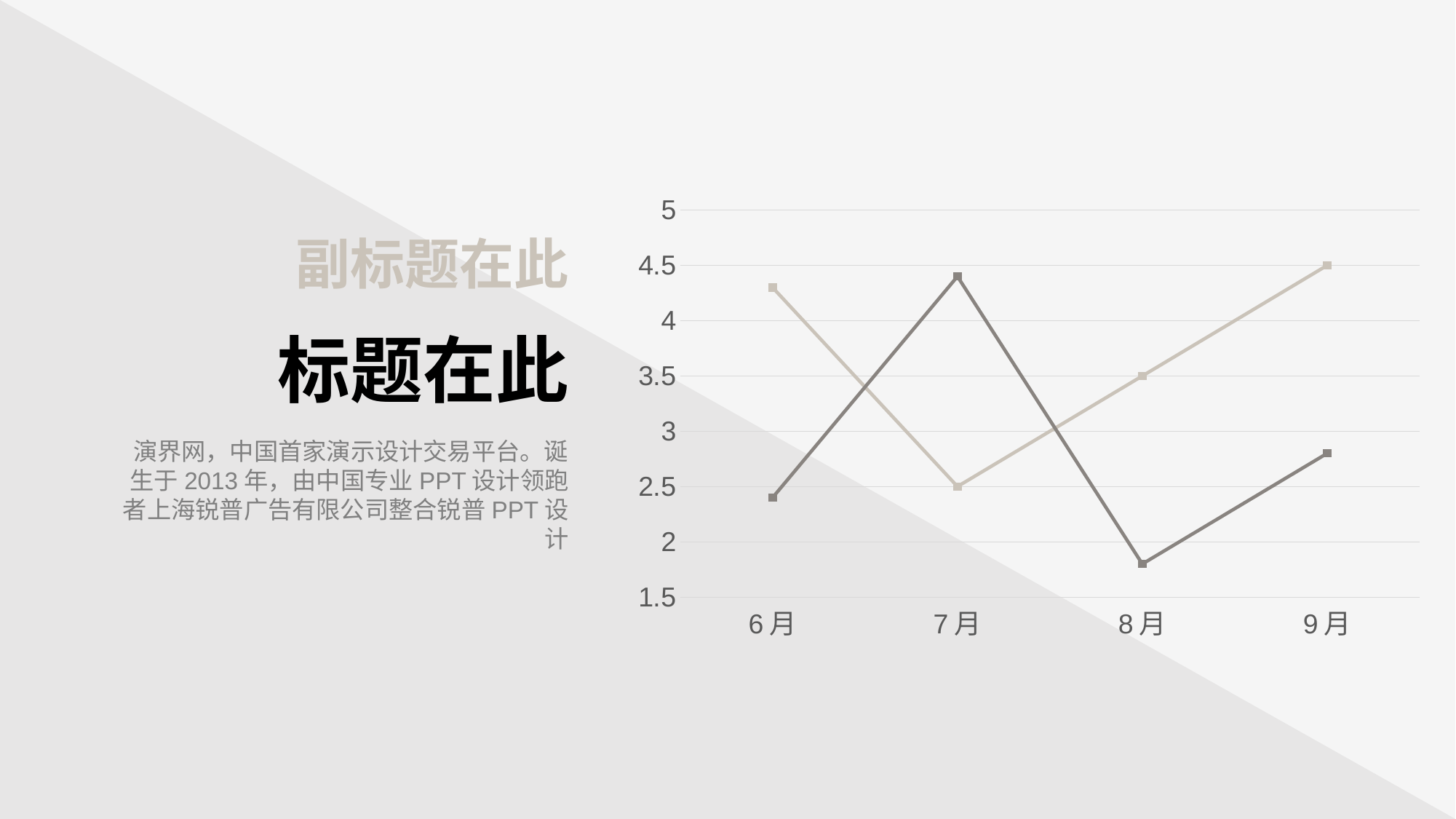

### Chart

| Category | 系列 1 | 系列 2 |
|---|---|---|
| 6月 | 4.3 | 2.4 |
| 7月 | 2.5 | 4.4 |
| 8月 | 3.5 | 1.8 |
| 9月 | 4.5 | 2.8 |
副标题在此
标题在此
演界网，中国首家演示设计交易平台。诞生于2013年，由中国专业PPT设计领跑者上海锐普广告有限公司整合锐普PPT设计